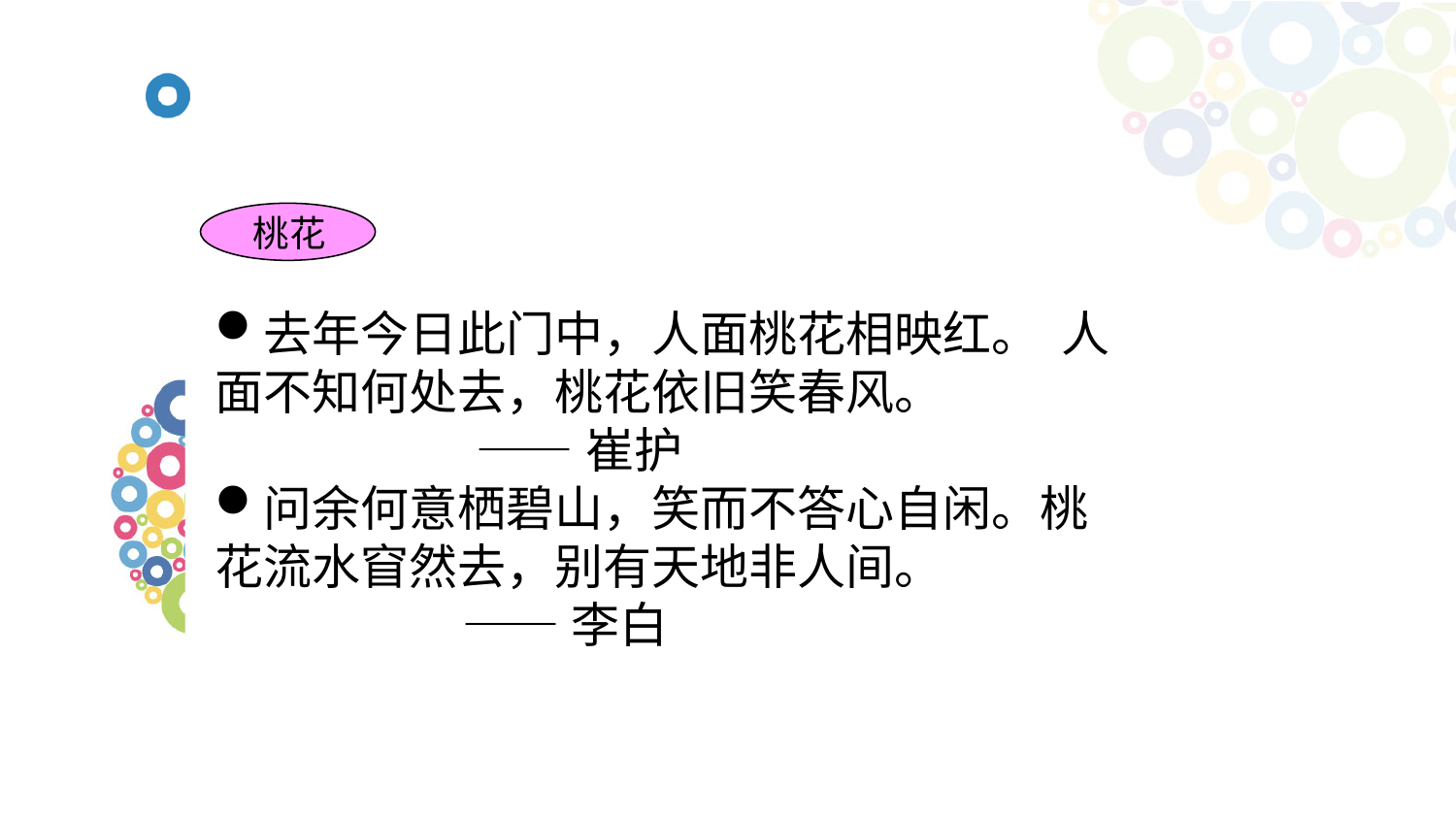

桃花

去年今日此门中，人面桃花相映红。  人面不知何处去，桃花依旧笑春风。
                        ——崔护
问余何意栖碧山，笑而不答心自闲。桃花流水窅然去，别有天地非人间。
                                  ——李白